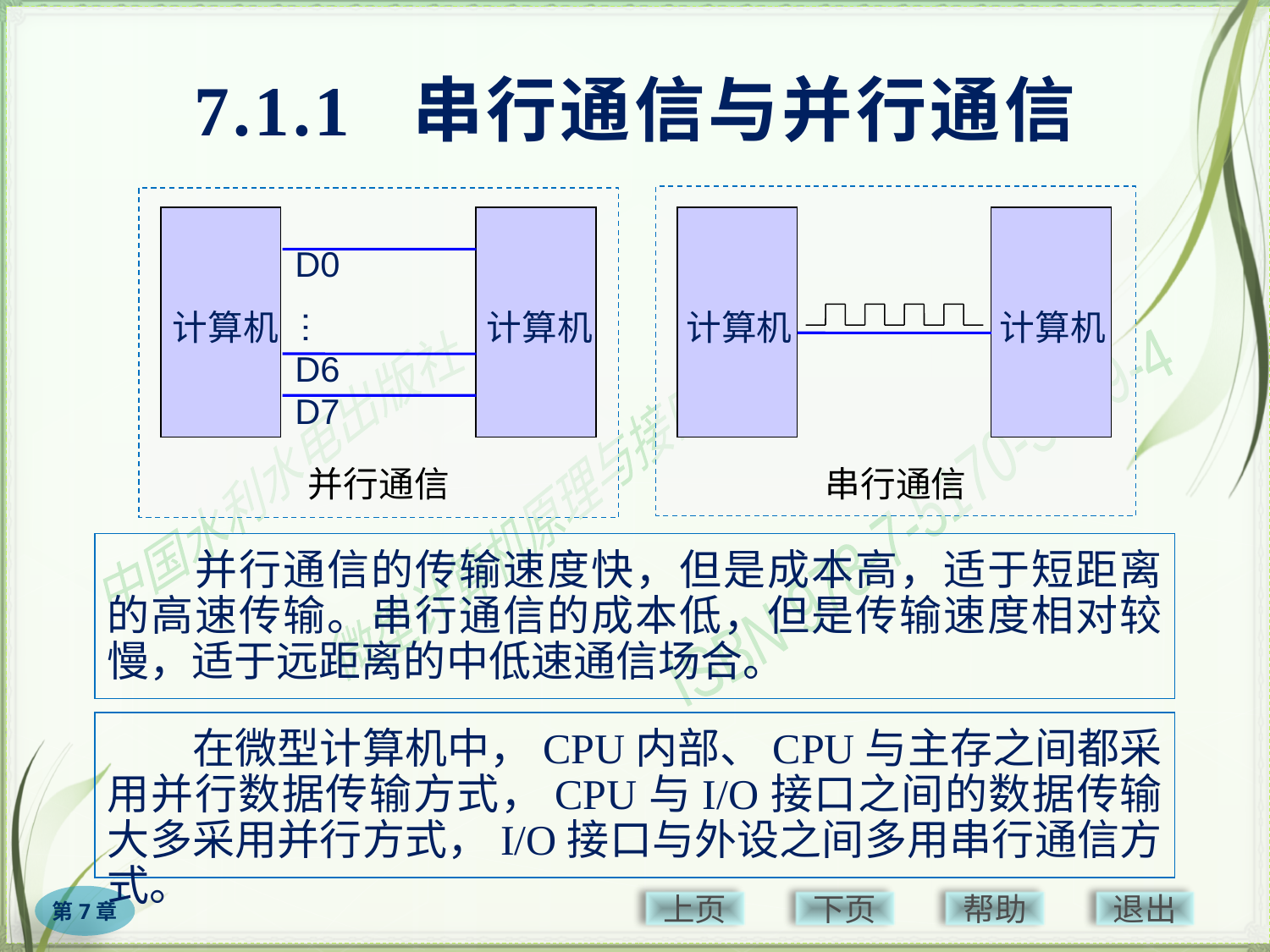

# 7.1.1  串行通信与并行通信

计算机

计算机

计算机

 计算机

并行通信

串行通信

D0

…
D6

D7

　　并行通信的传输速度快，但是成本高，适于短距离的高速传输。串行通信的成本低，但是传输速度相对较慢，适于远距离的中低速通信场合。
　　在微型计算机中，CPU内部、CPU与主存之间都采用并行数据传输方式，CPU与I/O接口之间的数据传输大多采用并行方式，I/O接口与外设之间多用串行通信方式。